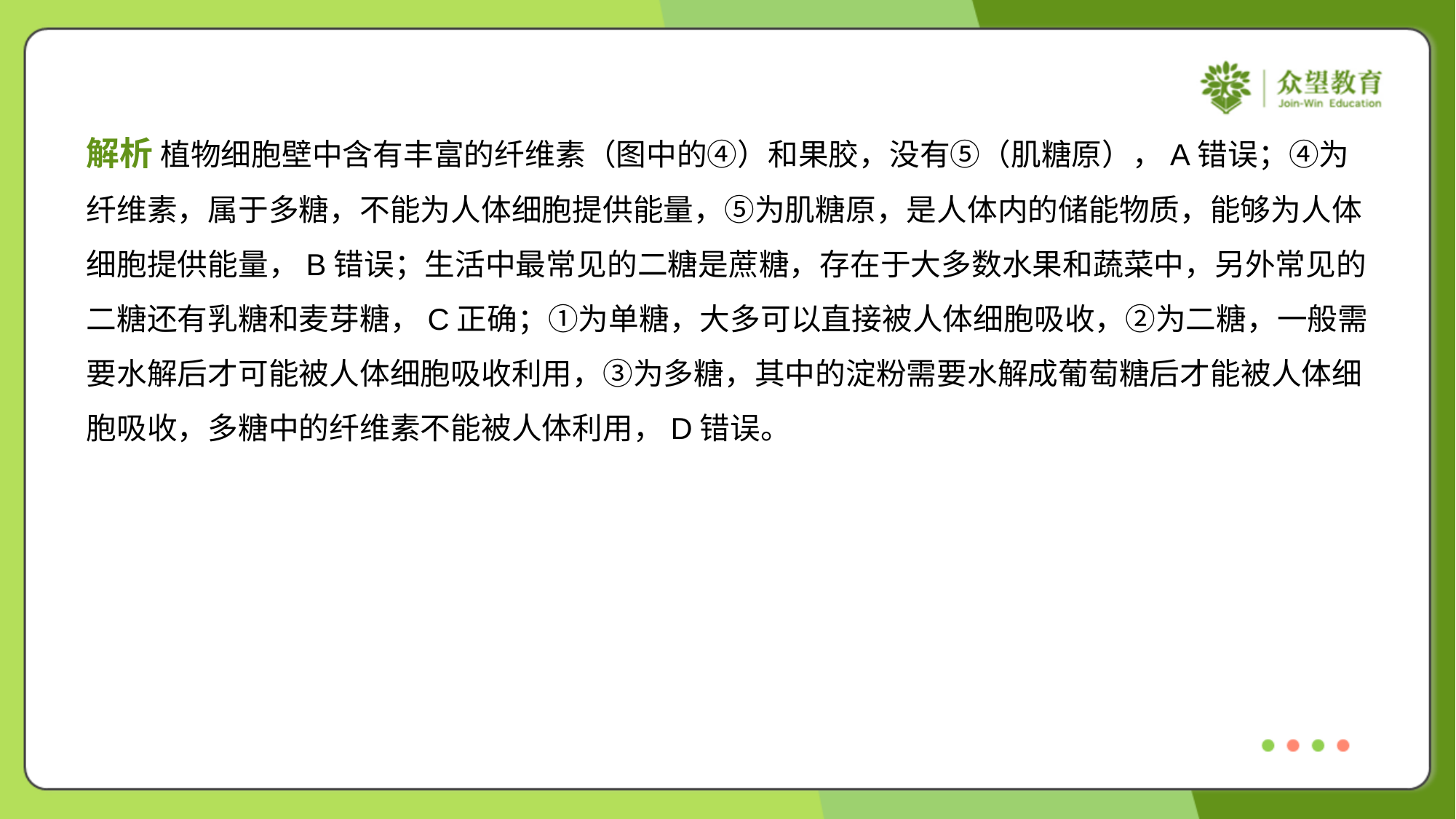

解析 植物细胞壁中含有丰富的纤维素（图中的④）和果胶，没有⑤（肌糖原），A错误；④为
纤维素，属于多糖，不能为人体细胞提供能量，⑤为肌糖原，是人体内的储能物质，能够为人体
细胞提供能量，B错误；生活中最常见的二糖是蔗糖，存在于大多数水果和蔬菜中，另外常见的
二糖还有乳糖和麦芽糖，C正确；①为单糖，大多可以直接被人体细胞吸收，②为二糖，一般需
要水解后才可能被人体细胞吸收利用，③为多糖，其中的淀粉需要水解成葡萄糖后才能被人体细
胞吸收，多糖中的纤维素不能被人体利用，D错误。